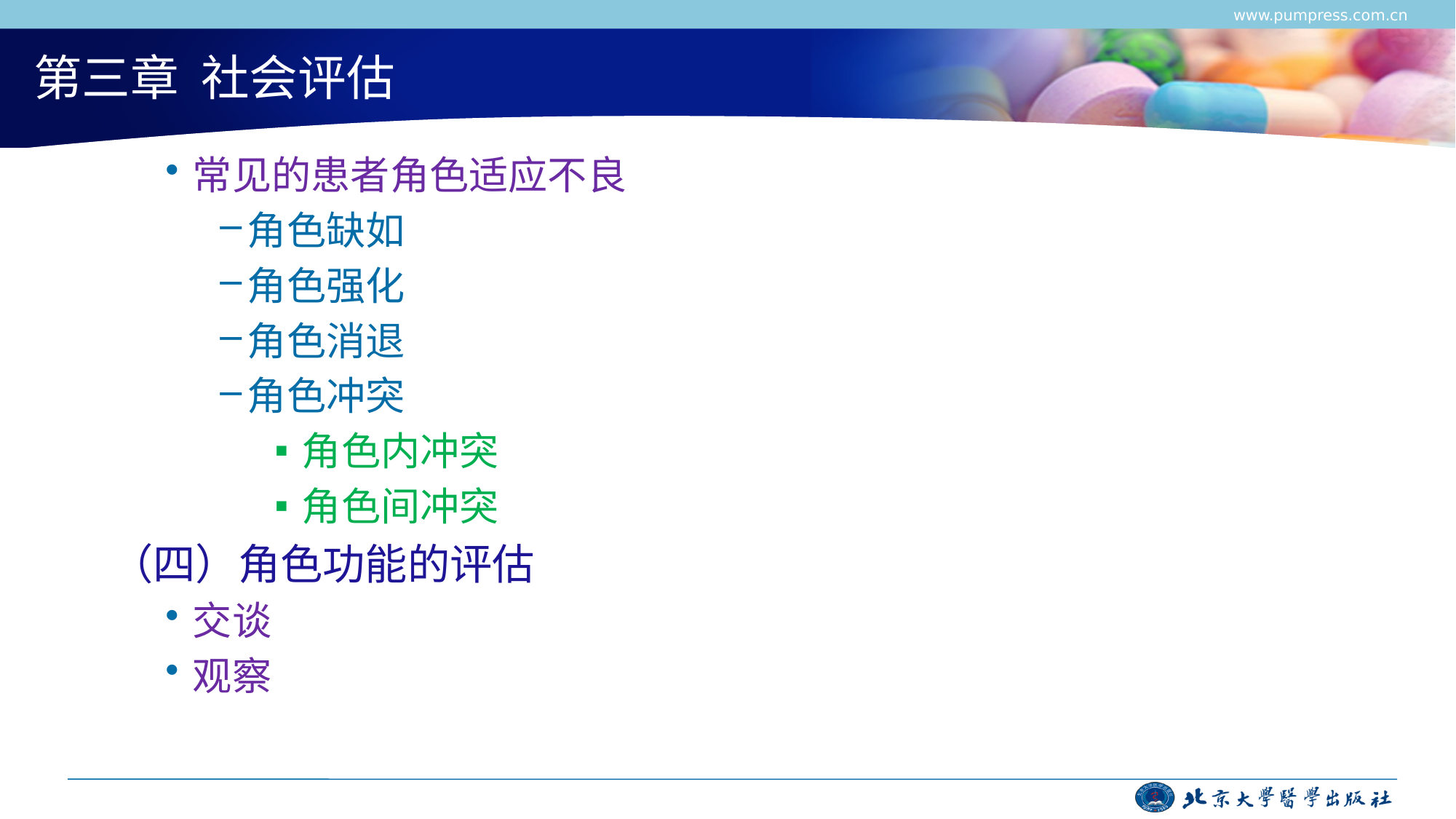

www.pumpress.com.cn
# 第三章  社会评估
常见的患者角色适应不良
角色缺如
角色强化
角色消退
角色冲突
角色内冲突
角色间冲突
（四）角色功能的评估
交谈
观察